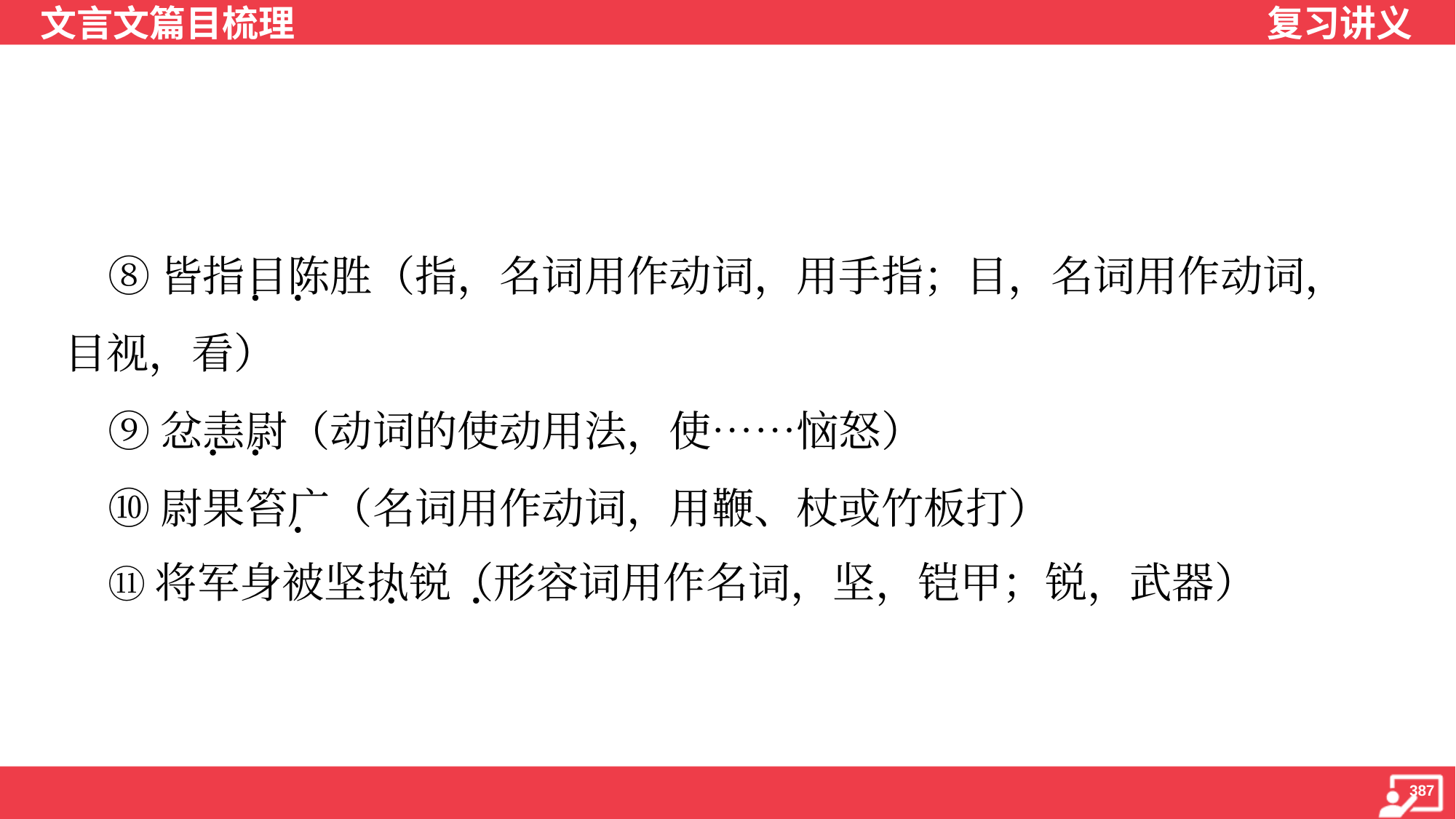

⑧皆指目陈胜（指，名词用作动词，用手指；目，名词用作动词，
目视，看）
    ⑨忿恚尉（动词的使动用法，使……恼怒）
    ⑩尉果笞广（名词用作动词，用鞭、杖或竹板打）
    ⑪将军身被坚执锐（形容词用作名词，坚，铠甲；锐，武器）